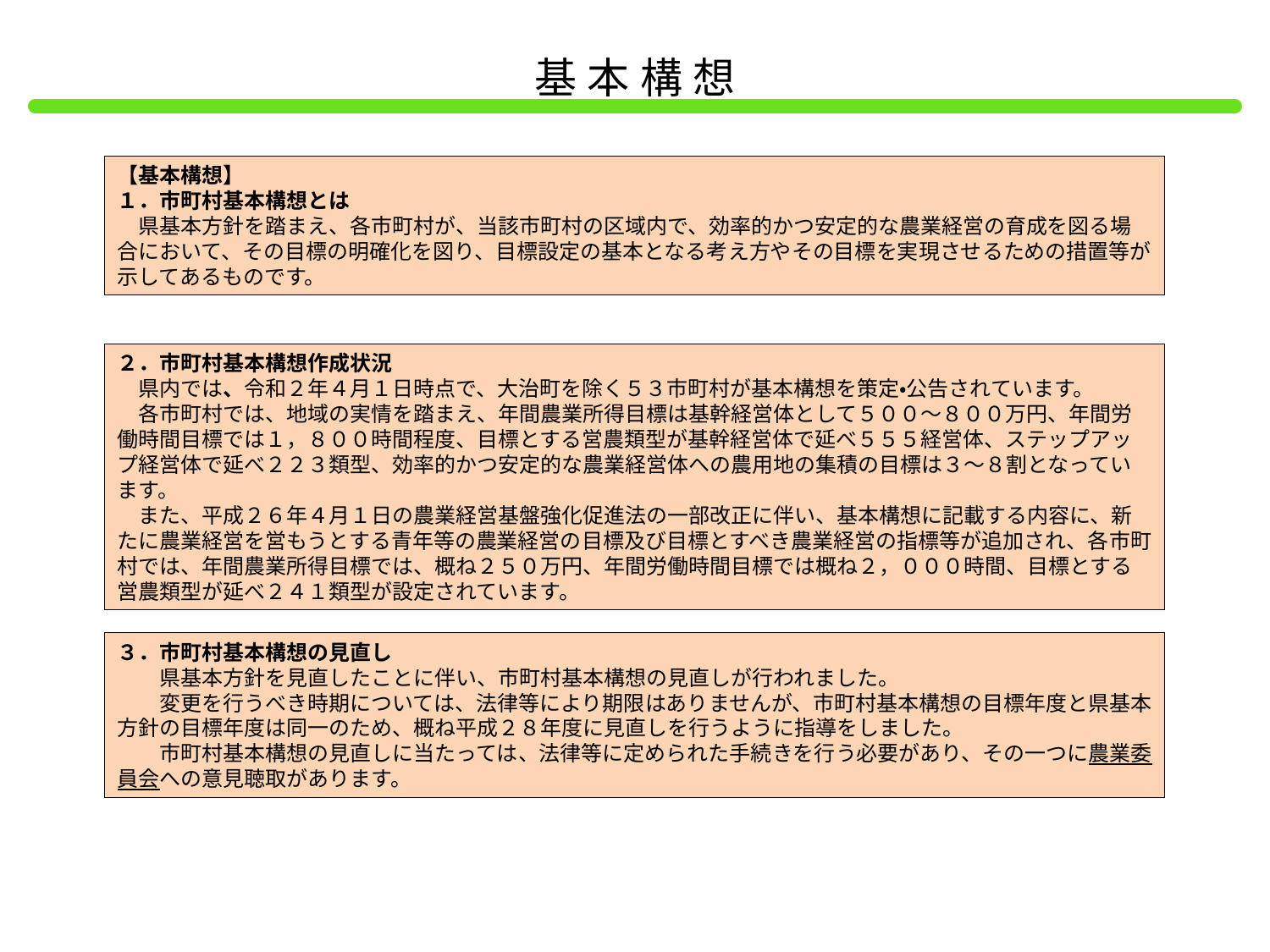

基本構想
【基本構想】
１．市町村基本構想とは
　県基本方針を踏まえ、各市町村が、当該市町村の区域内で、効率的かつ安定的な農業経営の育成を図る場合において、その目標の明確化を図り、目標設定の基本となる考え方やその目標を実現させるための措置等が示してあるものです。
２．市町村基本構想作成状況
　県内では、令和２年４月１日時点で、大治町を除く５３市町村が基本構想を策定・公告されています。
　各市町村では、地域の実情を踏まえ、年間農業所得目標は基幹経営体として５００～８００万円、年間労働時間目標では１，８００時間程度、目標とする営農類型が基幹経営体で延べ５５５経営体、ステップアップ経営体で延べ２２３類型、効率的かつ安定的な農業経営体への農用地の集積の目標は３～８割となっています。
　また、平成２６年４月１日の農業経営基盤強化促進法の一部改正に伴い、基本構想に記載する内容に、新たに農業経営を営もうとする青年等の農業経営の目標及び目標とすべき農業経営の指標等が追加され、各市町村では、年間農業所得目標では、概ね２５０万円、年間労働時間目標では概ね２，０００時間、目標とする営農類型が延べ２４１類型が設定されています。
３．市町村基本構想の見直し
　　県基本方針を見直したことに伴い、市町村基本構想の見直しが行われました。
　　変更を行うべき時期については、法律等により期限はありませんが、市町村基本構想の目標年度と県基本方針の目標年度は同一のため、概ね平成２８年度に見直しを行うように指導をしました。
　　市町村基本構想の見直しに当たっては、法律等に定められた手続きを行う必要があり、その一つに農業委員会への意見聴取があります。